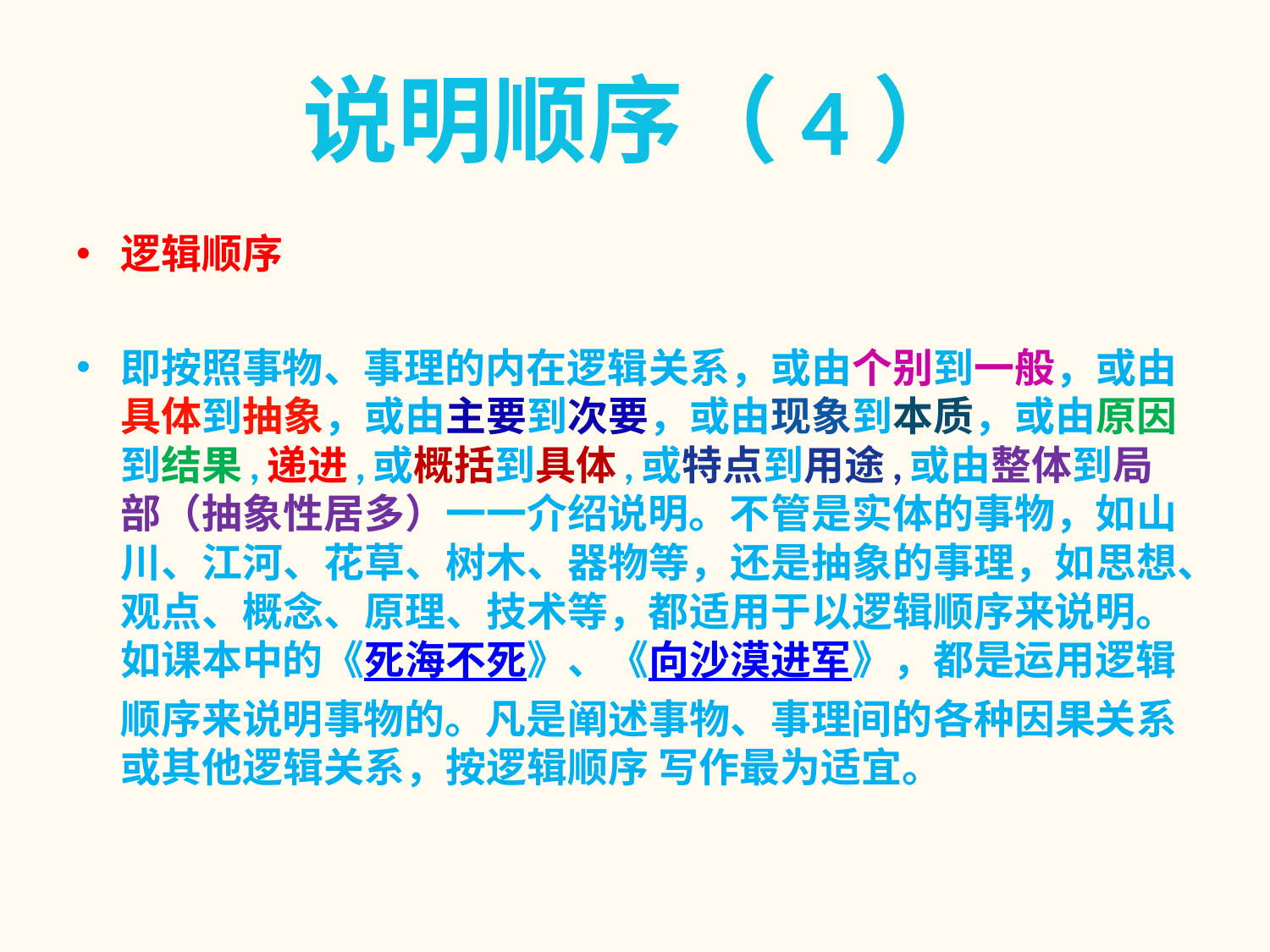

# 说明顺序（4）
逻辑顺序

即按照事物、事理的内在逻辑关系，或由个别到一般，或由具体到抽象，或由主要到次要，或由现象到本质，或由原因到结果,递进,或概括到具体,或特点到用途,或由整体到局部（抽象性居多）一一介绍说明。不管是实体的事物，如山川、江河、花草、树木、器物等，还是抽象的事理，如思想、观点、概念、原理、技术等，都适用于以逻辑顺序来说明。如课本中的《死海不死》、《向沙漠进军》，都是运用逻辑顺序来说明事物的。凡是阐述事物、事理间的各种因果关系或其他逻辑关系，按逻辑顺序 写作最为适宜。